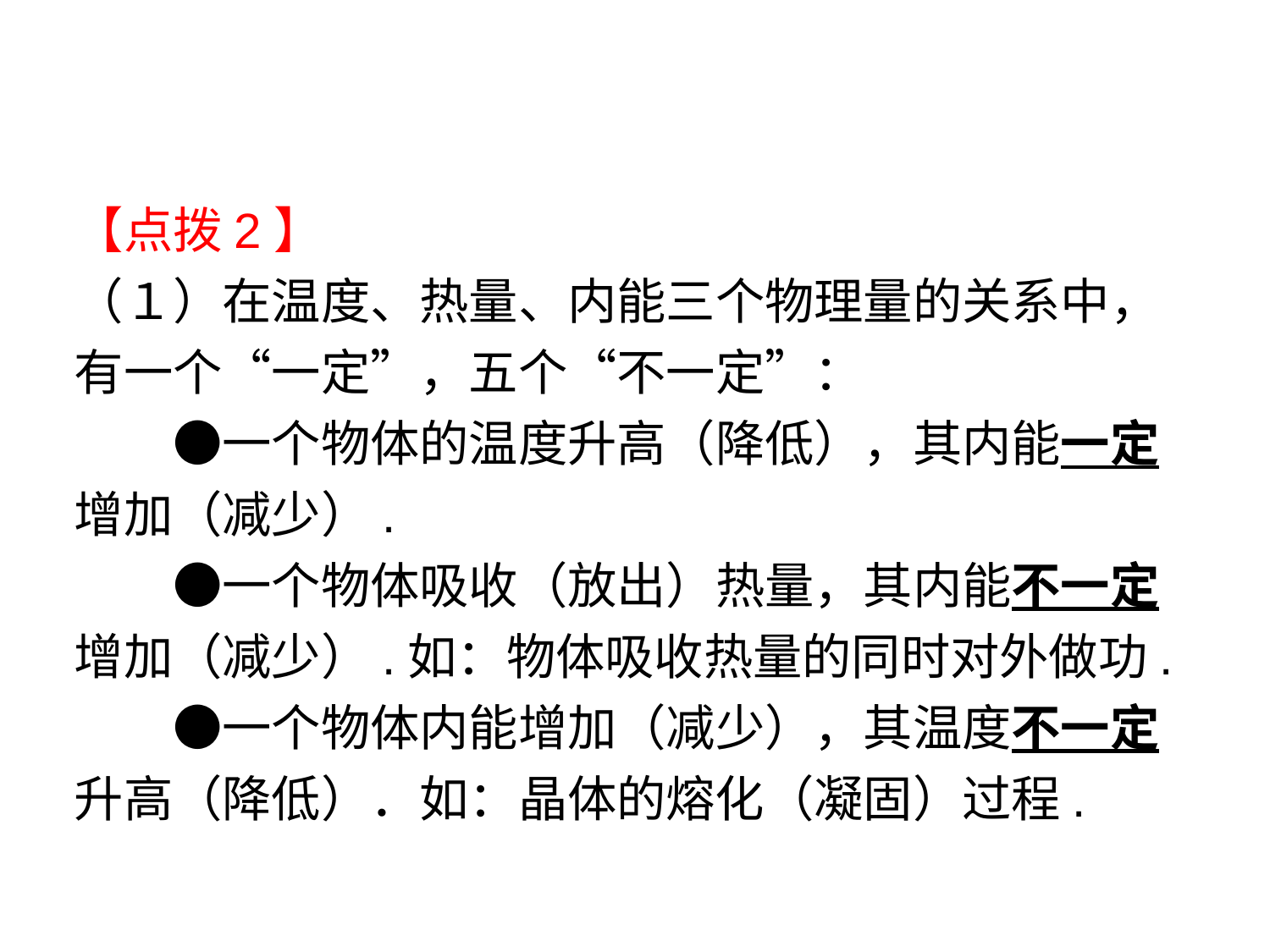

【点拨2】
（１）在温度、热量、内能三个物理量的关系中，有一个“一定”，五个“不一定”：
　　●一个物体的温度升高（降低），其内能一定增加（减少）.
　　●一个物体吸收（放出）热量，其内能不一定增加（减少）.如：物体吸收热量的同时对外做功.
　　●一个物体内能增加（减少），其温度不一定升高（降低）．如：晶体的熔化（凝固）过程.